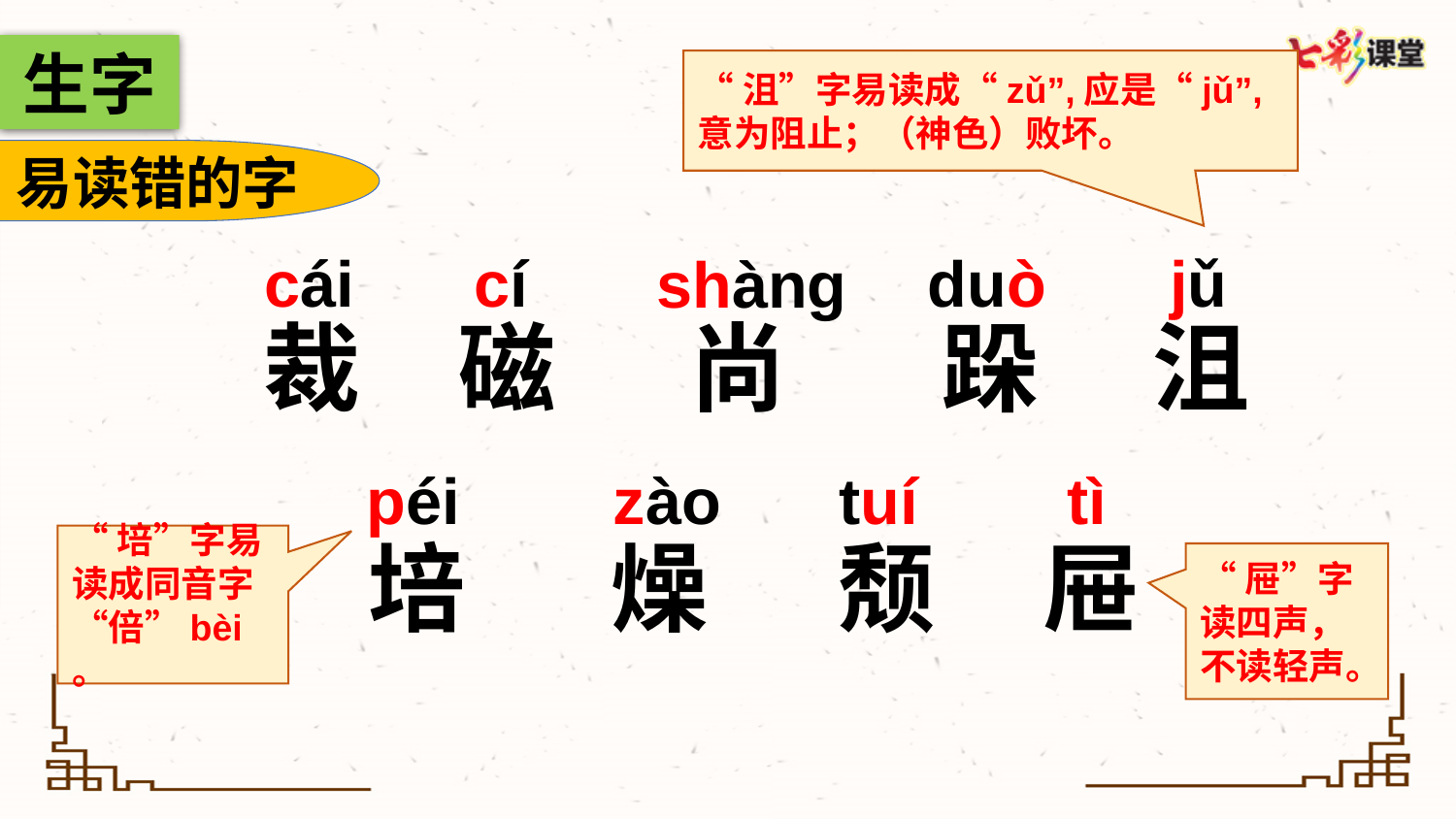

生字
“沮”字易读成“zǔ”,应是“jǔ”,意为阻止；（神色）败坏。

易读错的字
cái
cí
duò
jǔ
shànɡ
裁
磁
尚
跺
沮
zào
tì
péi
tuí
培
燥
颓
屉
“培”字易读成同音字“倍”bèi。
“屉”字读四声，不读轻声。